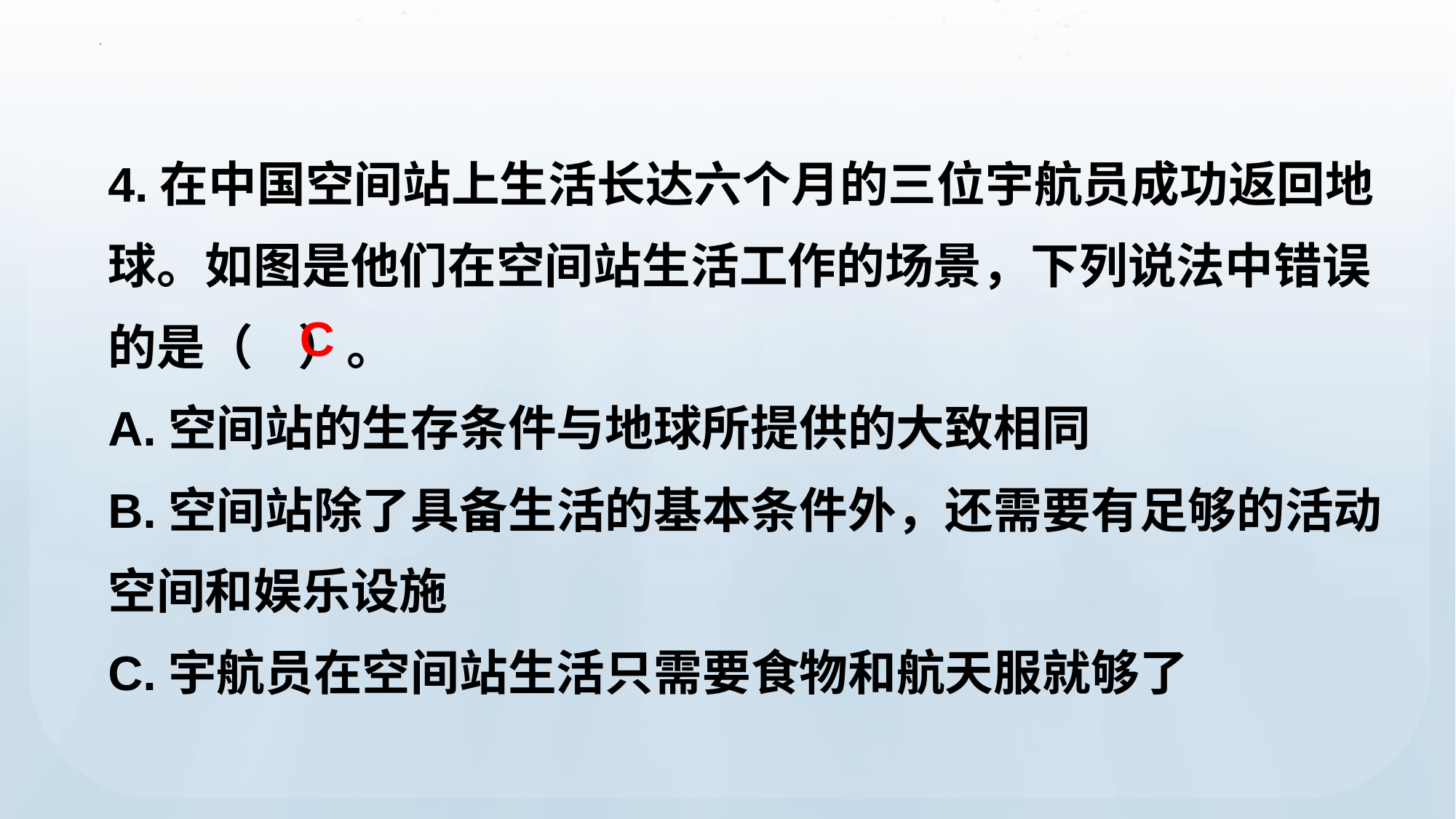

4.在中国空间站上生活长达六个月的三位宇航员成功返回地球。如图是他们在空间站生活工作的场景，下列说法中错误的是（    ）。
A.空间站的生存条件与地球所提供的大致相同
B.空间站除了具备生活的基本条件外，还需要有足够的活动空间和娱乐设施
C.宇航员在空间站生活只需要食物和航天服就够了
C